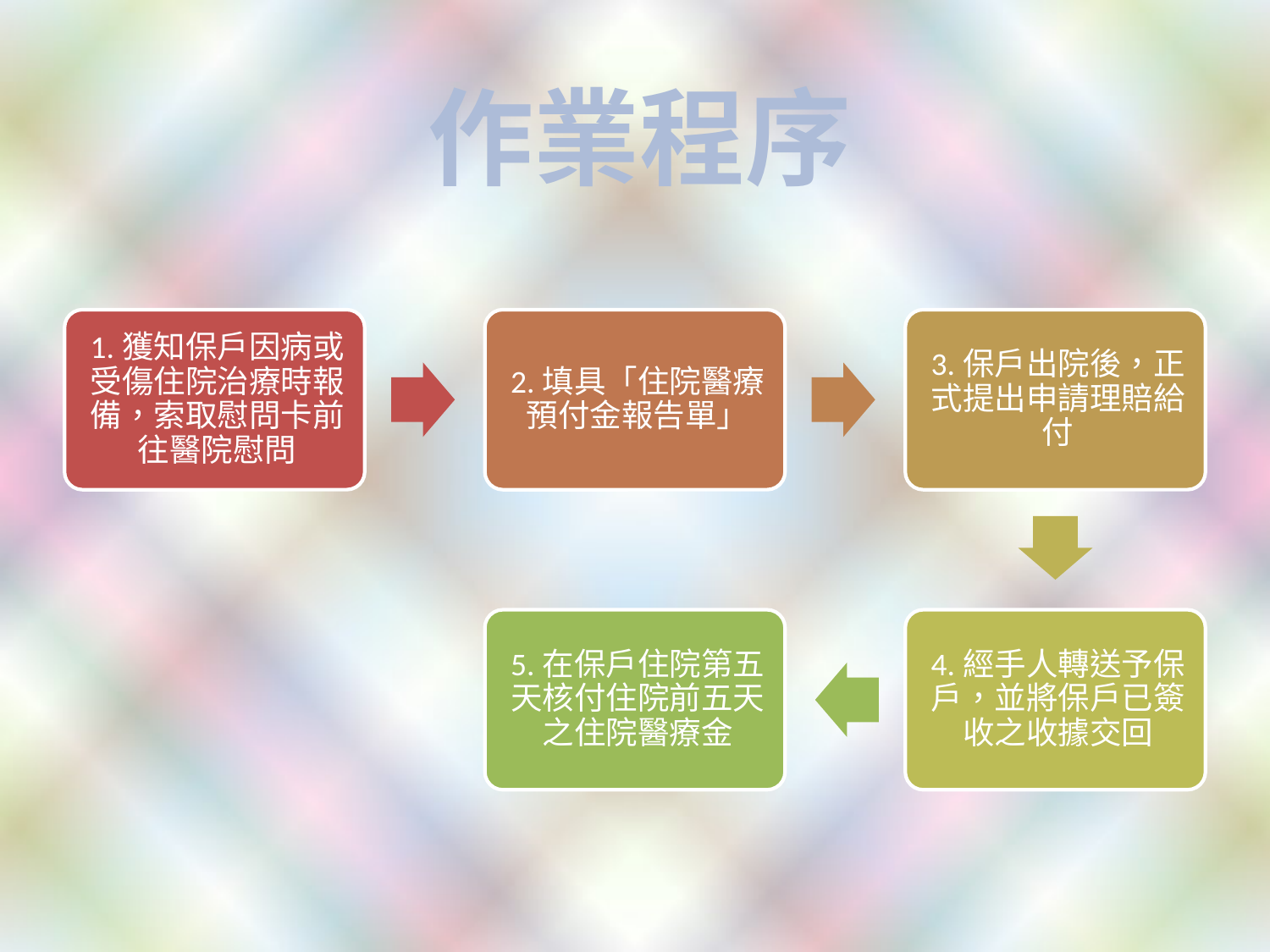

# 作業程序
1.獲知保戶因病或受傷住院治療時報備，索取慰問卡前往醫院慰問

2.填具「住院醫療預付金報告單」

3.保戶出院後，正式提出申請理賠給付

4.經手人轉送予保戶，並將保戶已簽收之收據交回

5.在保戶住院第五天核付住院前五天之住院醫療金